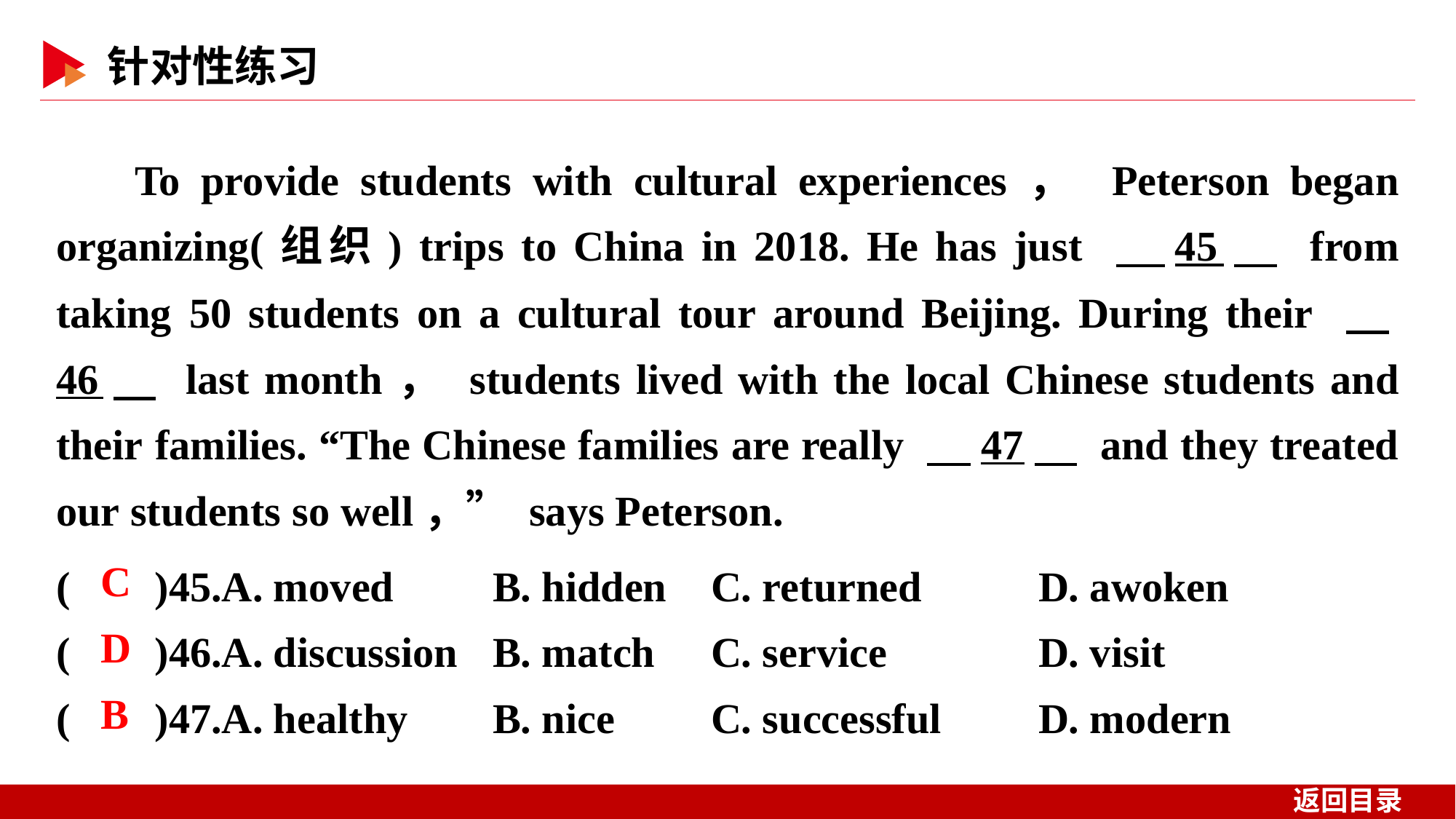

To provide students with cultural experiences， Peterson began organizing(组织) trips to China in 2018. He has just 　45　 from taking 50 students on a cultural tour around Beijing. During their 　46　 last month， students lived with the local Chinese students and their families. “The Chinese families are really 　47　 and they treated our students so well，” says Peterson.
(        )45.A. moved        	B. hidden	C. returned   	D. awoken
(        )46.A. discussion  	B. match	C. service           	D. visit
(        )47.A. healthy     	B. nice	C. successful        	D. modern
   C
   D
   B